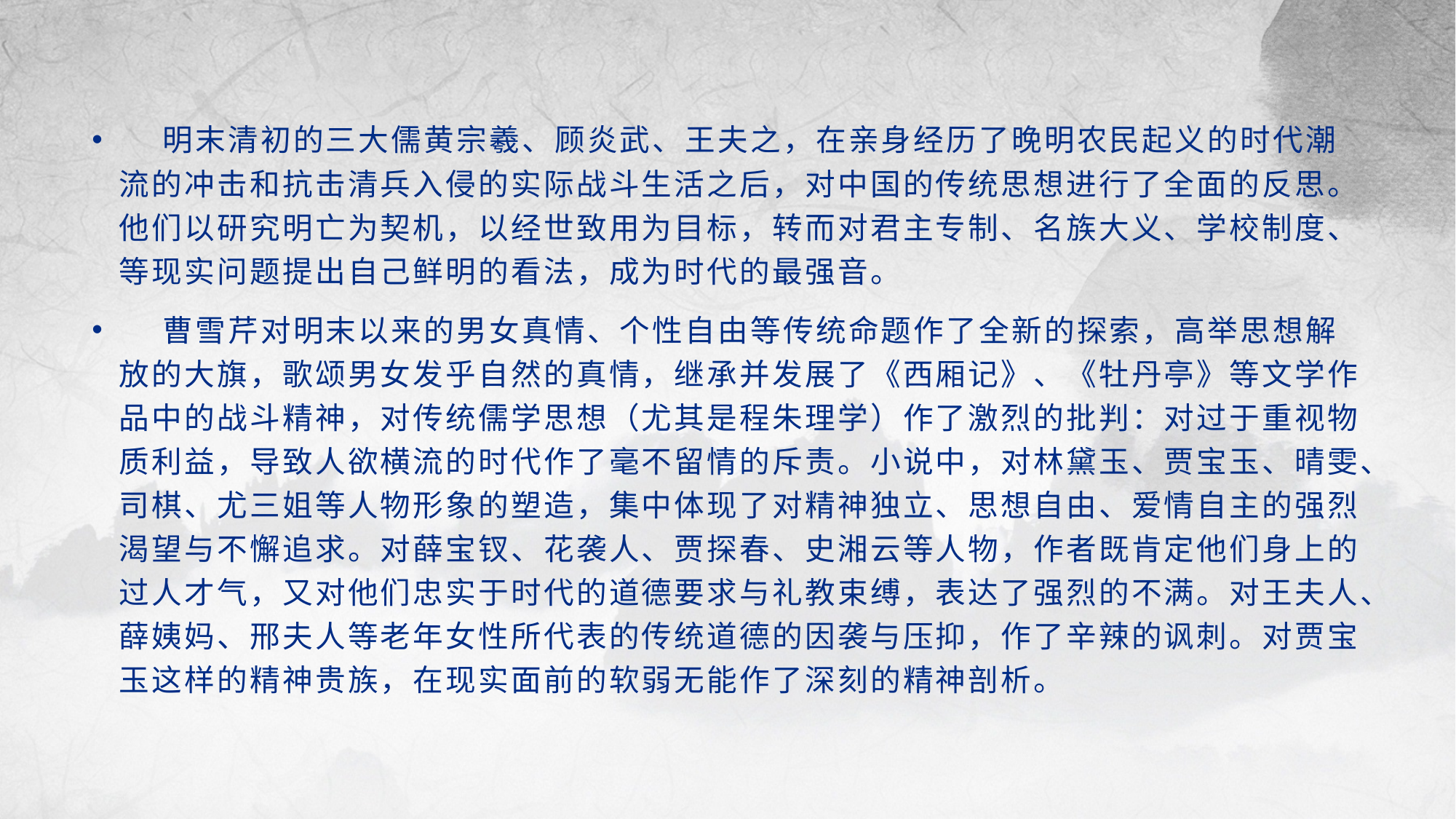

明末清初的三大儒黄宗羲、顾炎武、王夫之，在亲身经历了晚明农民起义的时代潮流的冲击和抗击清兵入侵的实际战斗生活之后，对中国的传统思想进行了全面的反思。他们以研究明亡为契机，以经世致用为目标，转而对君主专制、名族大义、学校制度、等现实问题提出自己鲜明的看法，成为时代的最强音。
    曹雪芹对明末以来的男女真情、个性自由等传统命题作了全新的探索，高举思想解放的大旗，歌颂男女发乎自然的真情，继承并发展了《西厢记》、《牡丹亭》等文学作品中的战斗精神，对传统儒学思想（尤其是程朱理学）作了激烈的批判：对过于重视物质利益，导致人欲横流的时代作了毫不留情的斥责。小说中，对林黛玉、贾宝玉、晴雯、司棋、尤三姐等人物形象的塑造，集中体现了对精神独立、思想自由、爱情自主的强烈渴望与不懈追求。对薛宝钗、花袭人、贾探春、史湘云等人物，作者既肯定他们身上的过人才气，又对他们忠实于时代的道德要求与礼教束缚，表达了强烈的不满。对王夫人、薛姨妈、邢夫人等老年女性所代表的传统道德的因袭与压抑，作了辛辣的讽刺。对贾宝玉这样的精神贵族，在现实面前的软弱无能作了深刻的精神剖析。